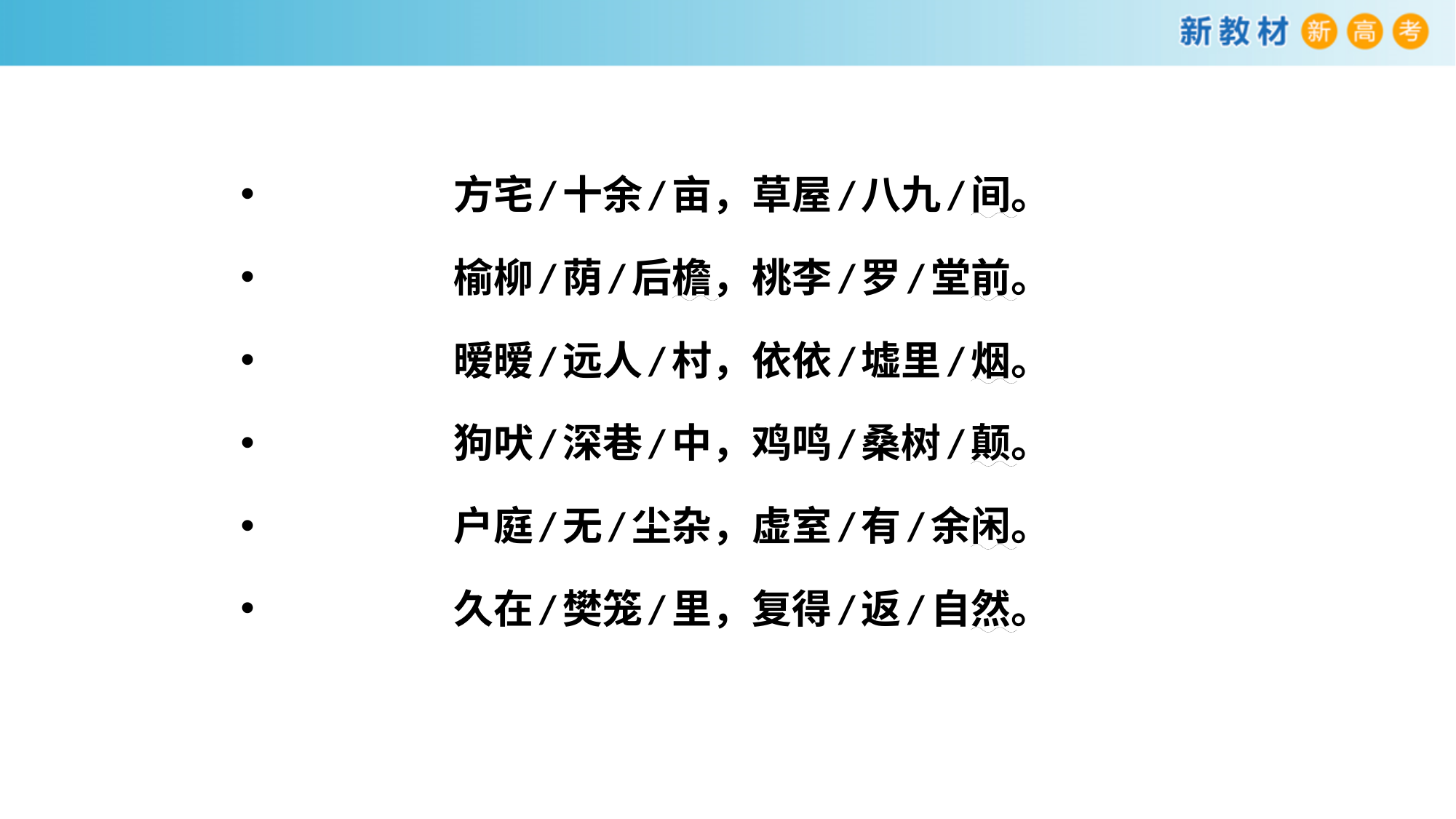

方宅/十余/亩，草屋/八九/间。
榆柳/荫/后檐，桃李/罗/堂前。
暧暧/远人/村，依依/墟里/烟。
狗吠/深巷/中，鸡鸣/桑树/颠。
户庭/无/尘杂，虚室/有/余闲。
久在/樊笼/里，复得/返/自然。